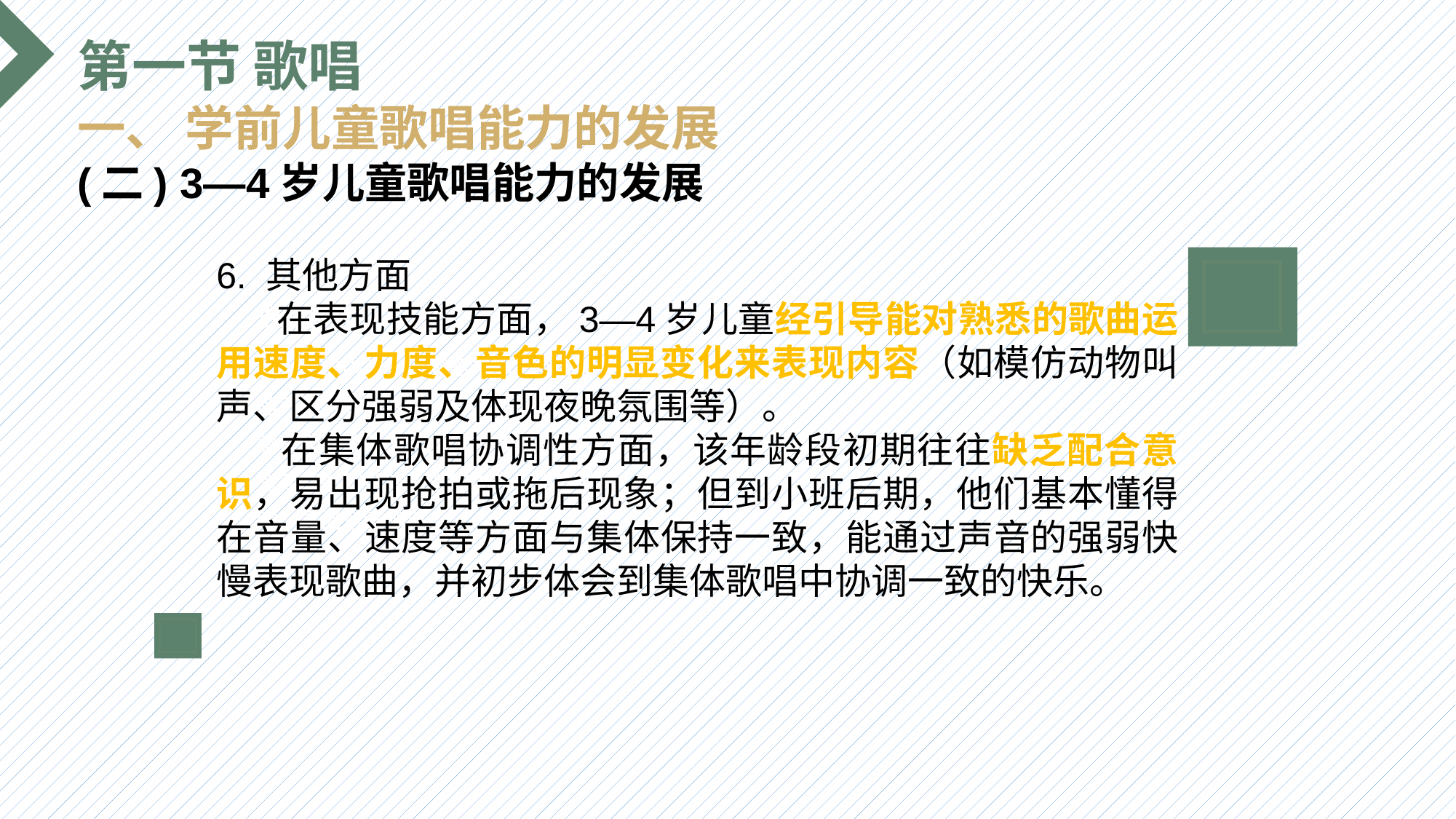

第一节 歌唱
一、 学前儿童歌唱能力的发展
(二) 3—4岁儿童歌唱能力的发展

6. 其他方面
      在表现技能方面，3—4岁儿童经引导能对熟悉的歌曲运用速度、力度、音色的明显变化来表现内容（如模仿动物叫声、区分强弱及体现夜晚氛围等）。
      在集体歌唱协调性方面，该年龄段初期往往缺乏配合意识，易出现抢拍或拖后现象；但到小班后期，他们基本懂得在音量、速度等方面与集体保持一致，能通过声音的强弱快慢表现歌曲，并初步体会到集体歌唱中协调一致的快乐。

选题背景
输入您的内容，请简要说明，言简意赅即可输入您的内容，请简要说明，言简意赅即可输入您的内容，请简要说明，言简意赅即可输入您的内容，请简要说明，言简意赅即可